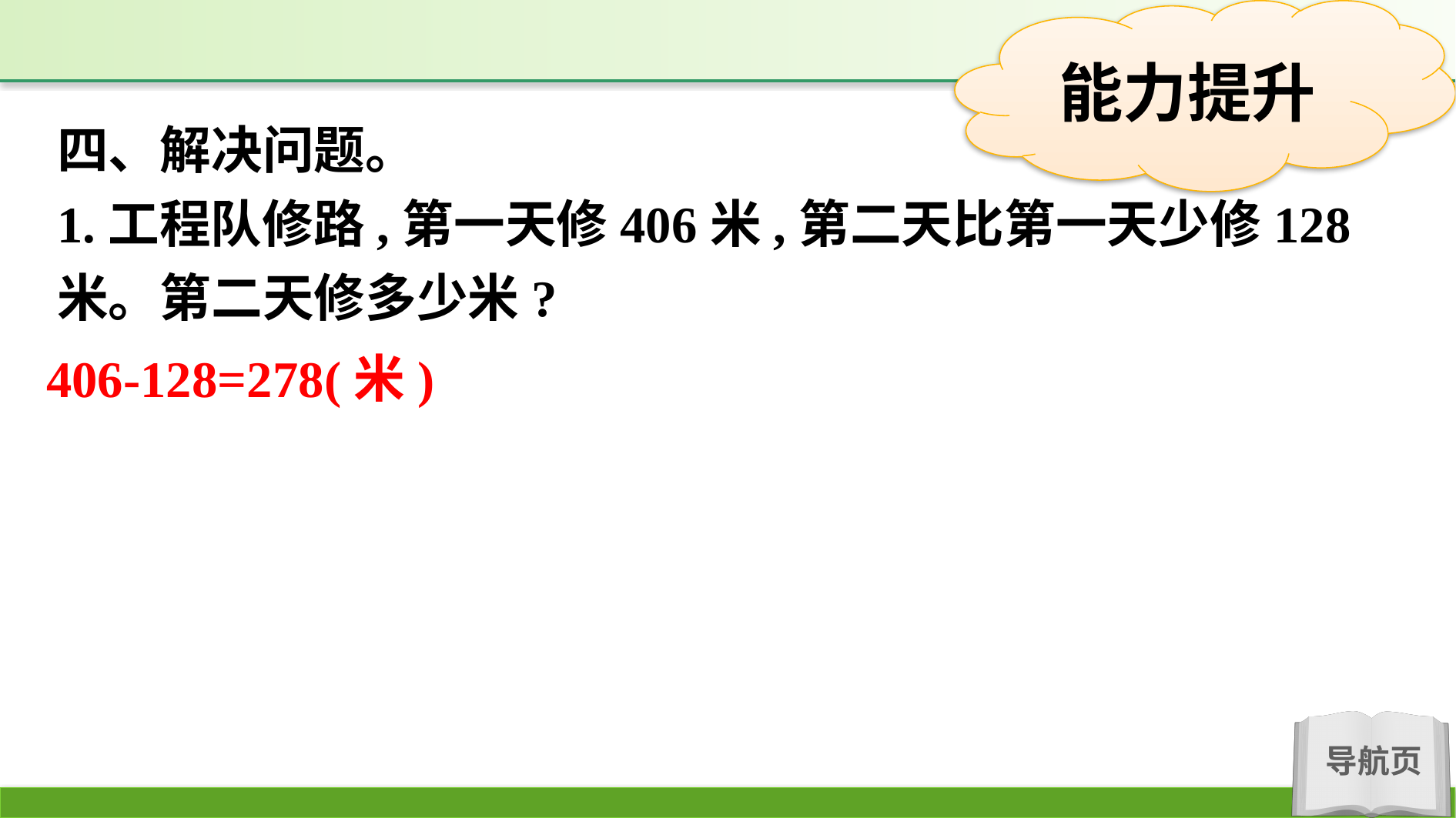

四、解决问题。
1.工程队修路,第一天修406米,第二天比第一天少修128米。第二天修多少米?
406-128=278(米)